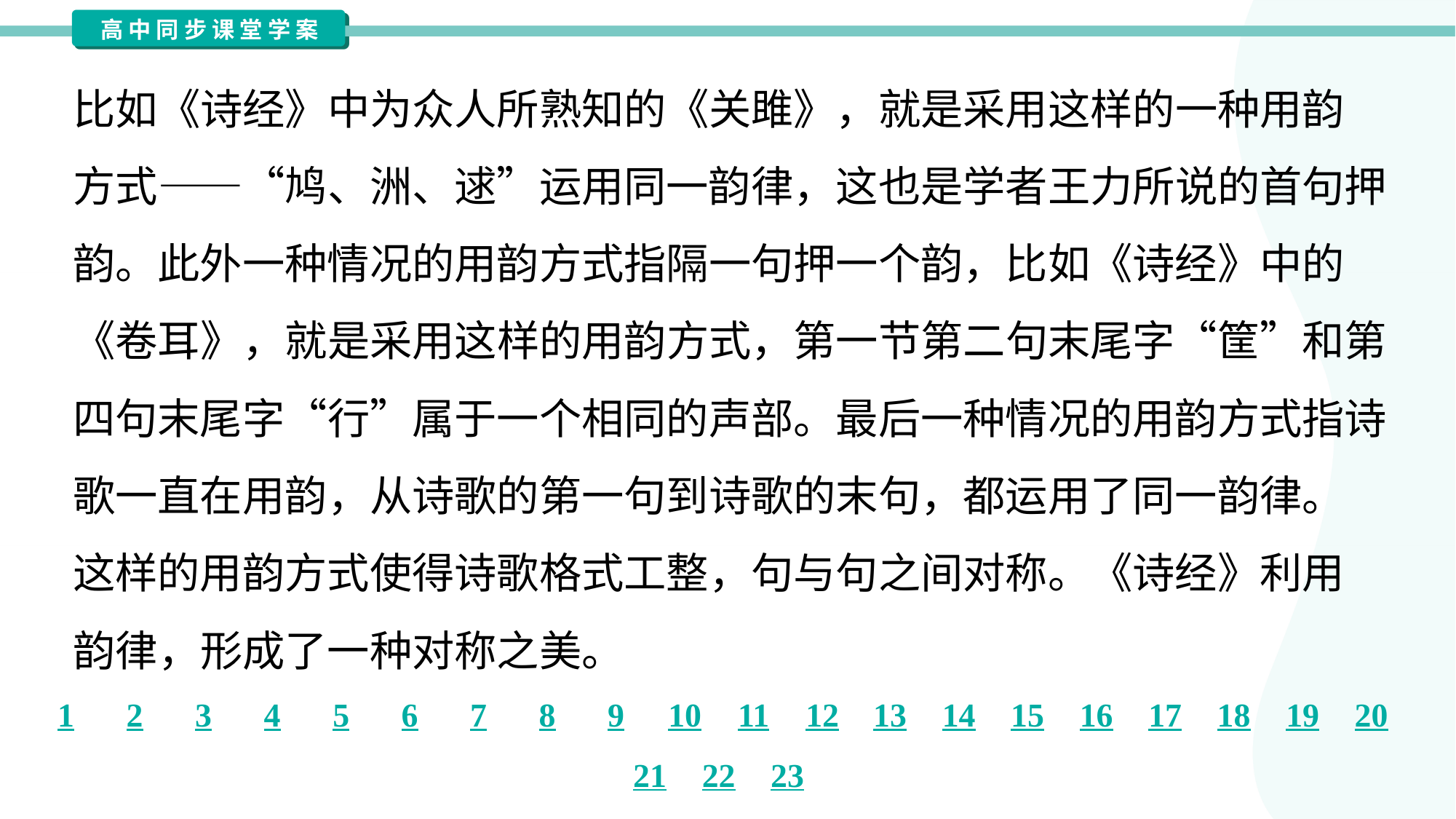

比如《诗经》中为众人所熟知的《关雎》，就是采用这样的一种用韵
方式——“鸠、洲、逑”运用同一韵律，这也是学者王力所说的首句押
韵。此外一种情况的用韵方式指隔一句押一个韵，比如《诗经》中的
《卷耳》，就是采用这样的用韵方式，第一节第二句末尾字“筐”和第
四句末尾字“行”属于一个相同的声部。最后一种情况的用韵方式指诗
歌一直在用韵，从诗歌的第一句到诗歌的末句，都运用了同一韵律。
这样的用韵方式使得诗歌格式工整，句与句之间对称。《诗经》利用
韵律，形成了一种对称之美。